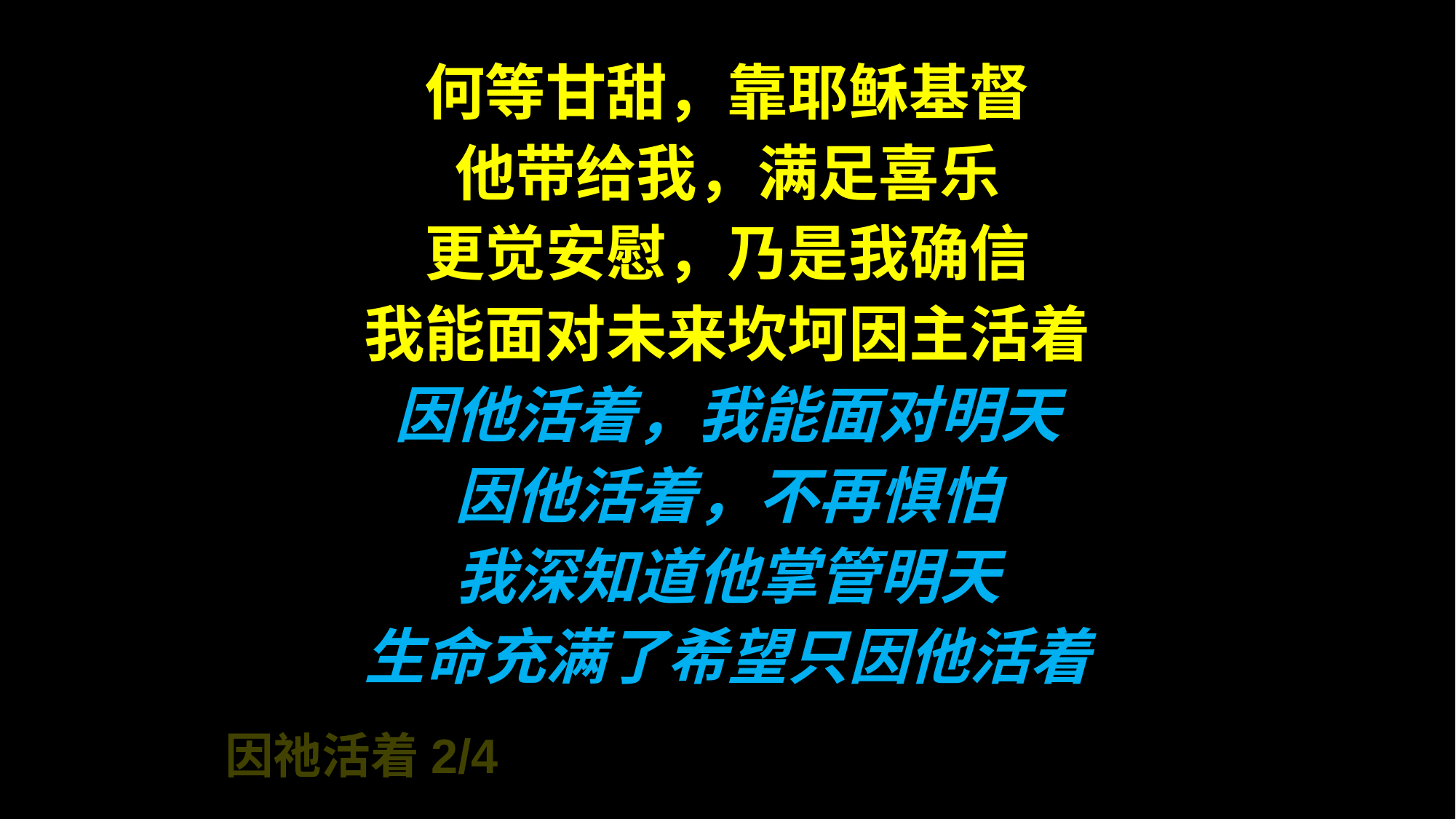

何等甘甜，靠耶稣基督
他带给我，满足喜乐
更觉安慰，乃是我确信
我能面对未来坎坷因主活着
因他活着，我能面对明天
因他活着，不再惧怕
我深知道他掌管明天
生命充满了希望只因他活着
因祂活着2/4